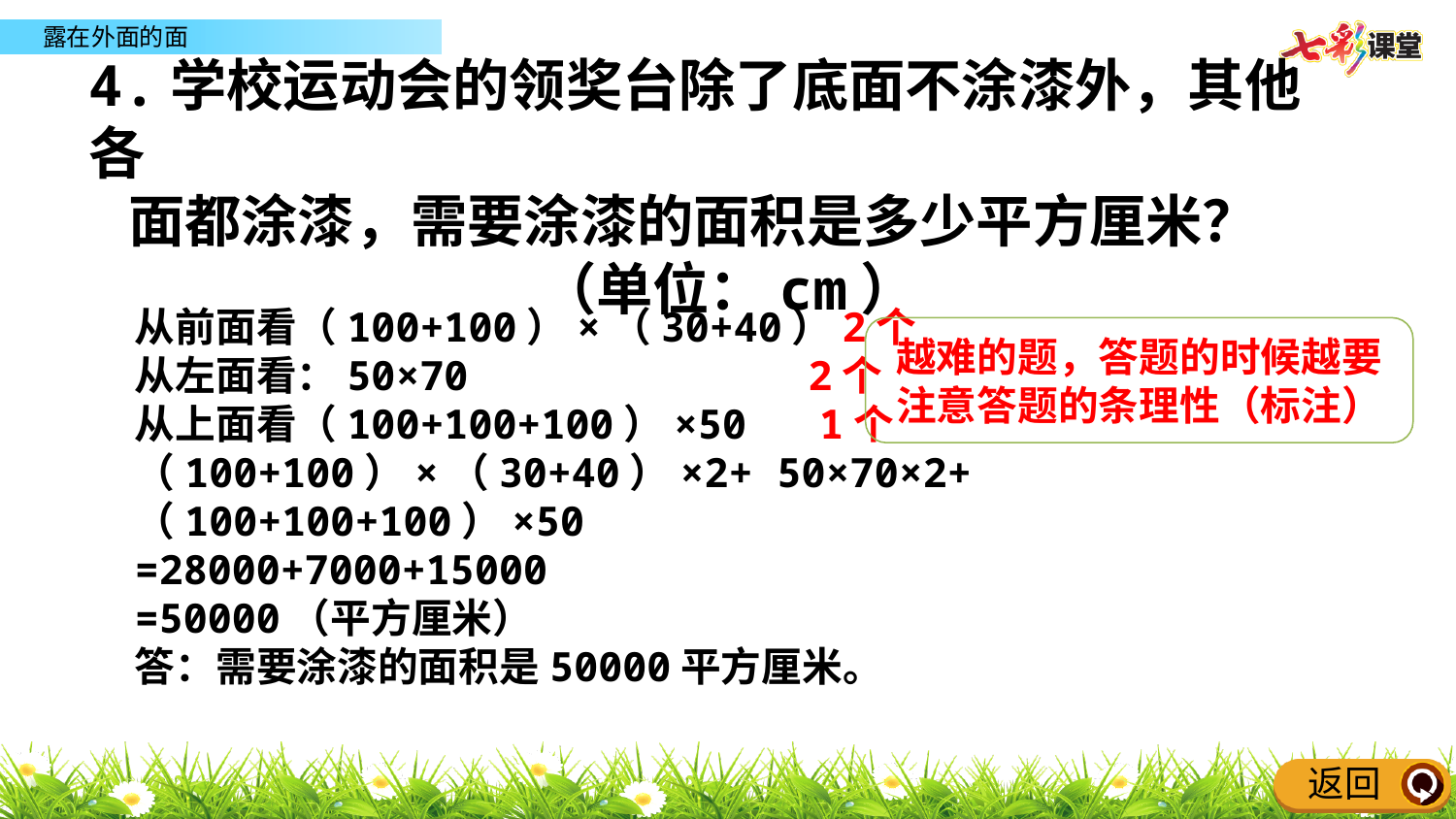

4.学校运动会的领奖台除了底面不涂漆外，其他各
  面都涂漆，需要涂漆的面积是多少平方厘米？
                                  （单位：cm）
从前面看（100+100）×（30+40）2个
从左面看：50×70              2个
从上面看（100+100+100）×50   1个
（100+100）×（30+40）×2+ 50×70×2+ （100+100+100）×50
=28000+7000+15000
=50000（平方厘米）
答：需要涂漆的面积是50000平方厘米。

越难的题，答题的时候越要注意答题的条理性（标注）